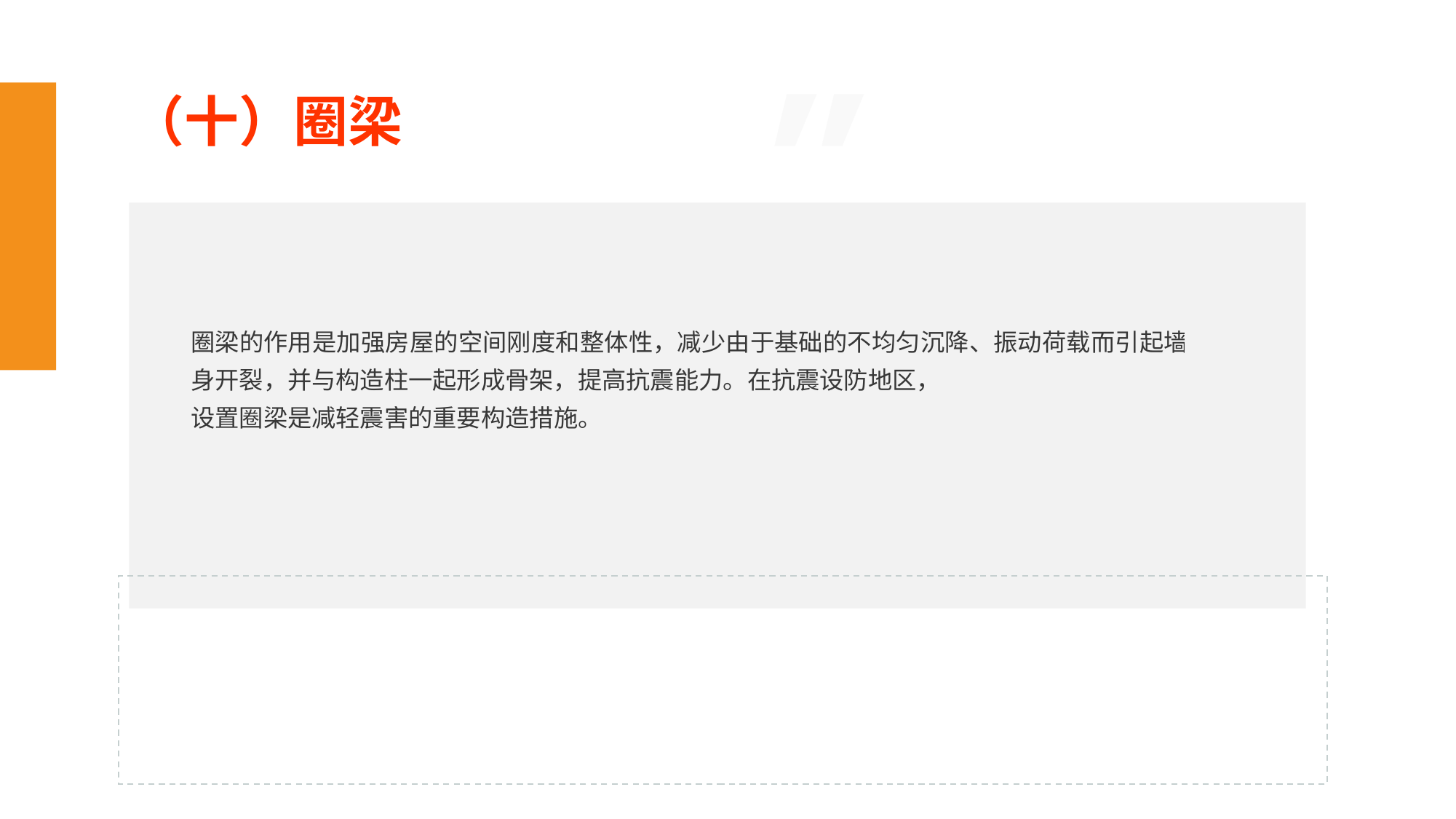

（十）圈梁

圈梁的作用是加强房屋的空间刚度和整体性，减少由于基础的不均匀沉降、振动荷载而引起墙身开裂，并与构造柱一起形成骨架，提高抗震能力。在抗震设防地区，
设置圈梁是减轻震害的重要构造措施。